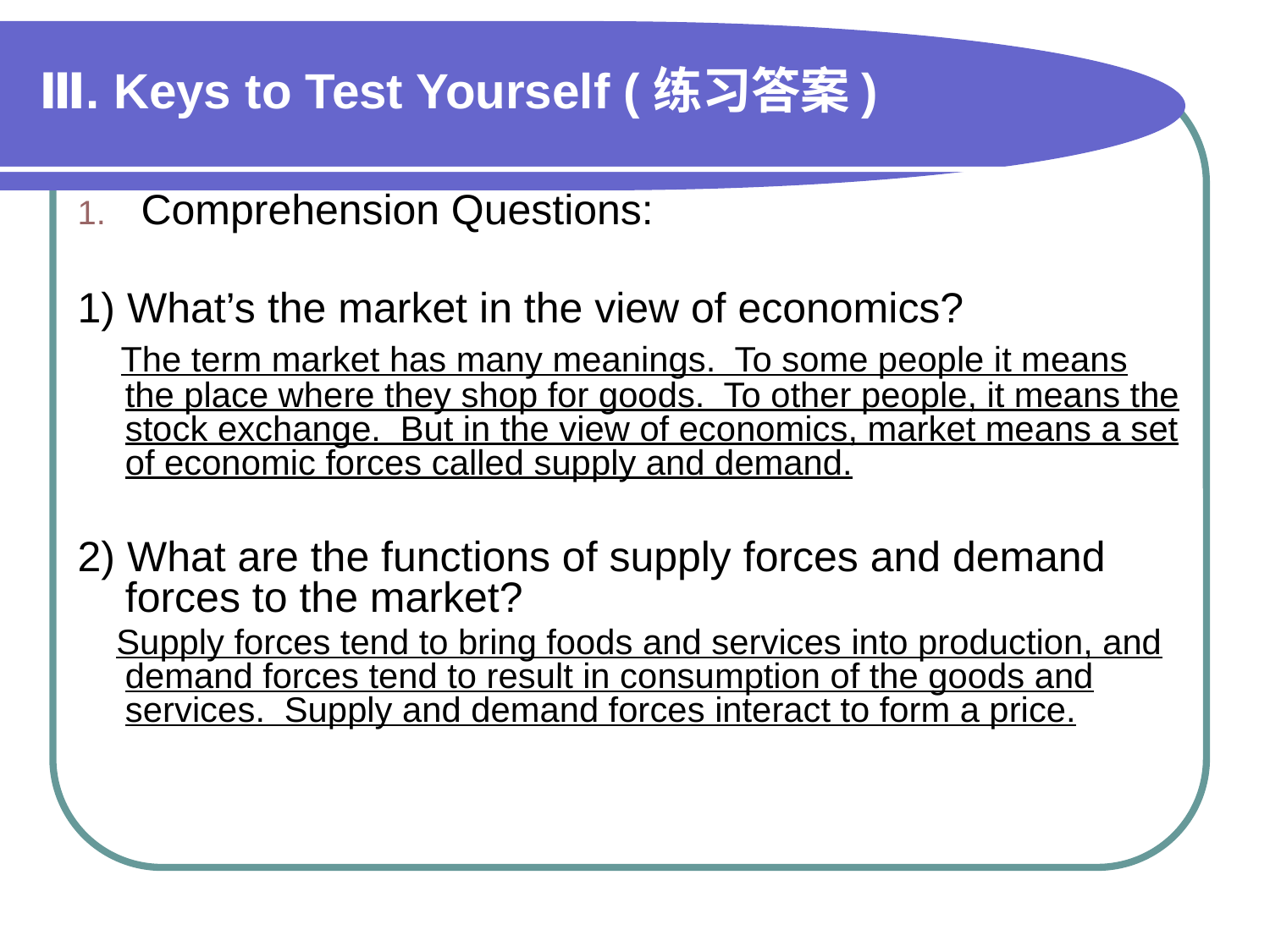

# Ⅲ. Keys to Test Yourself (练习答案)
Comprehension Questions:

1) What’s the market in the view of economics?
    The term market has many meanings.  To some people it means the place where they shop for goods.  To other people, it means the stock exchange.  But in the view of economics, market means a set of economic forces called supply and demand.

2) What are the functions of supply forces and demand forces to the market?
    Supply forces tend to bring foods and services into production, and demand forces tend to result in consumption of the goods and services.  Supply and demand forces interact to form a price.